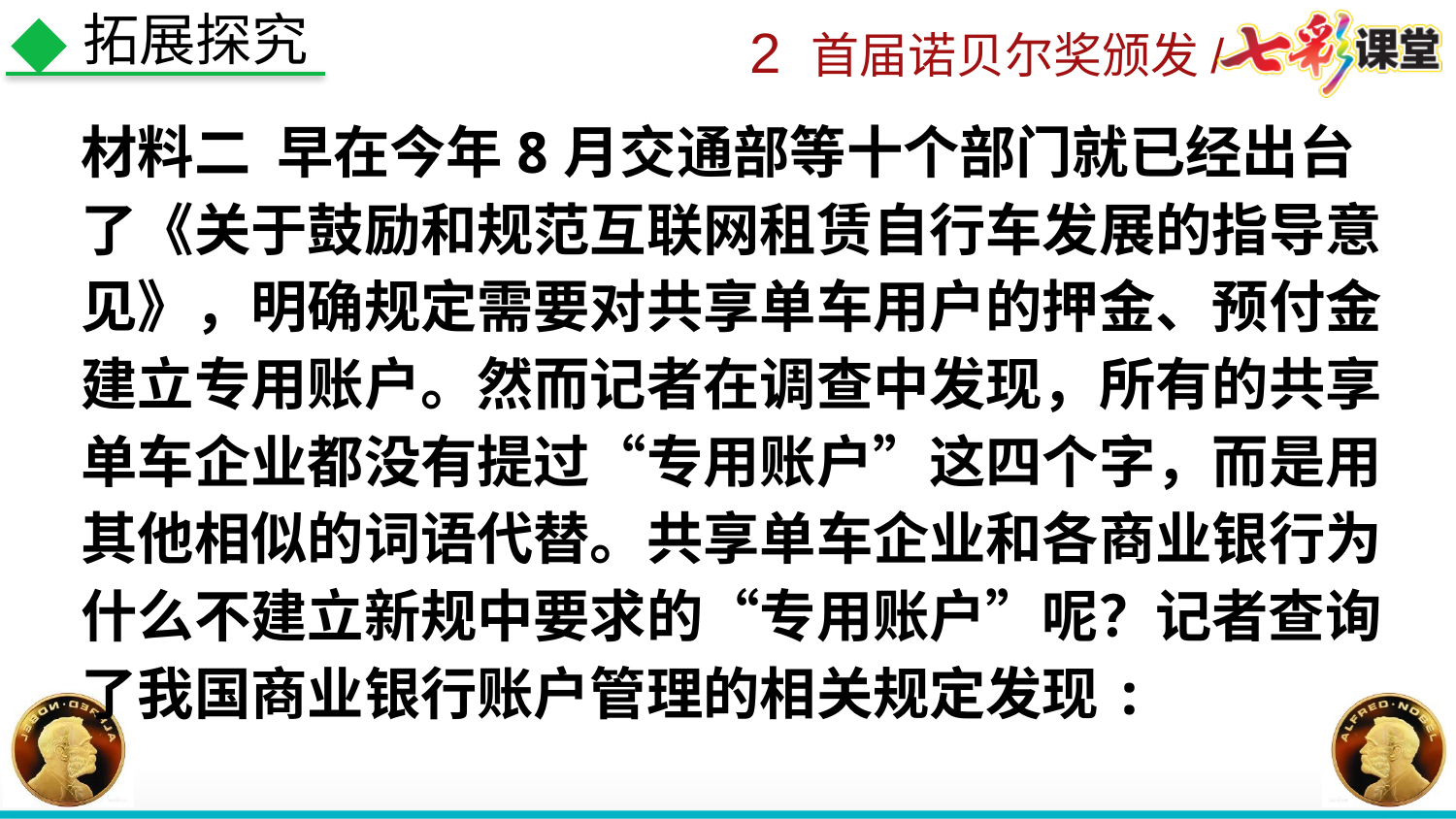

拓展探究

材料二  早在今年8月交通部等十个部门就已经出台了《关于鼓励和规范互联网租赁自行车发展的指导意见》，明确规定需要对共享单车用户的押金、预付金建立专用账户。然而记者在调查中发现，所有的共享单车企业都没有提过“专用账户”这四个字，而是用其他相似的词语代替。共享单车企业和各商业银行为什么不建立新规中要求的“专用账户”呢？记者查询了我国商业银行账户管理的相关规定发现: